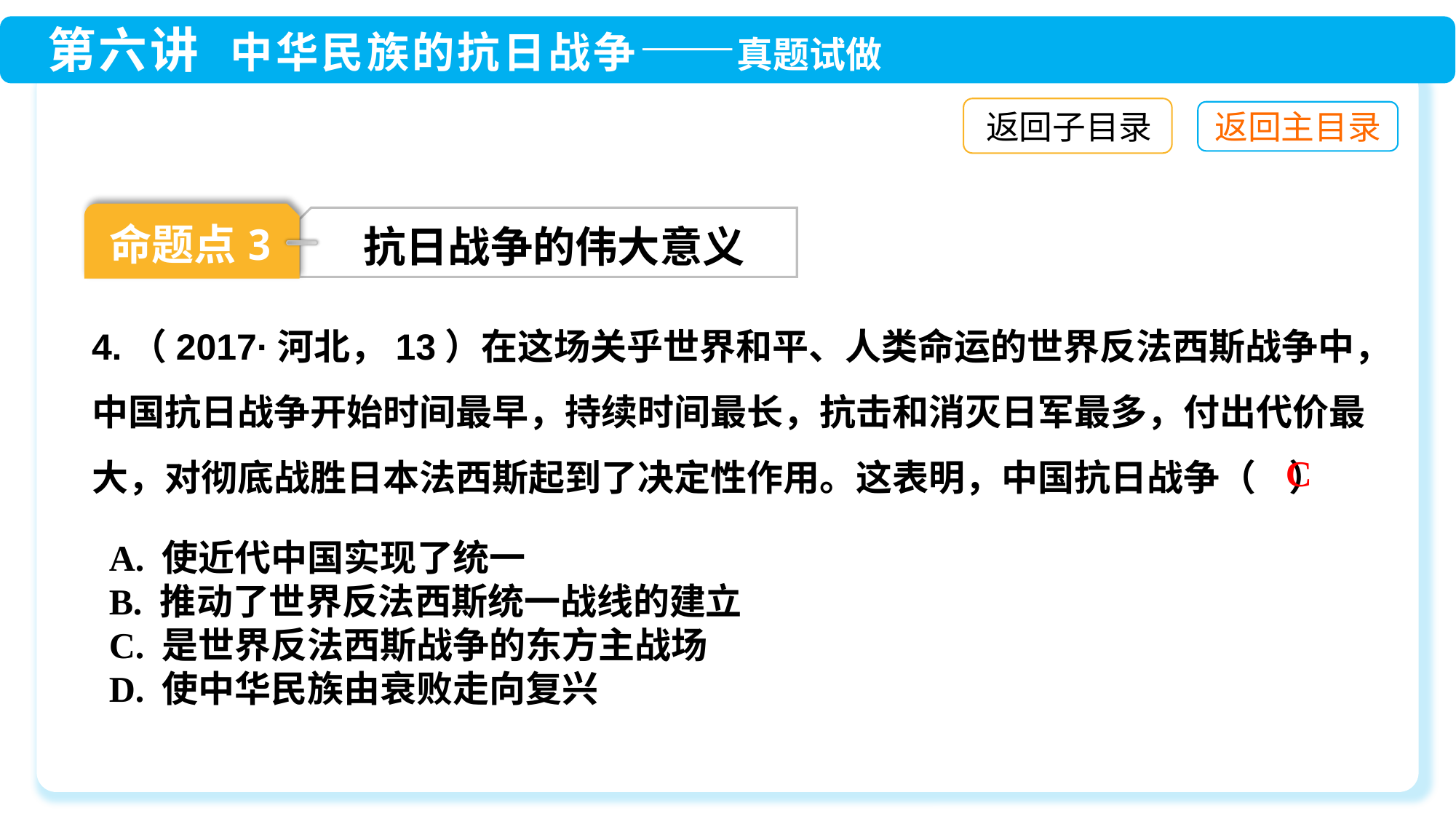

返回子目录
命题点3
抗日战争的伟大意义

4.（2017·河北，13）在这场关乎世界和平、人类命运的世界反法西斯战争中，中国抗日战争开始时间最早，持续时间最长，抗击和消灭日军最多，付出代价最大，对彻底战胜日本法西斯起到了决定性作用。这表明，中国抗日战争（    ）
C
A. 使近代中国实现了统一
B. 推动了世界反法西斯统一战线的建立
C. 是世界反法西斯战争的东方主战场
D. 使中华民族由衰败走向复兴